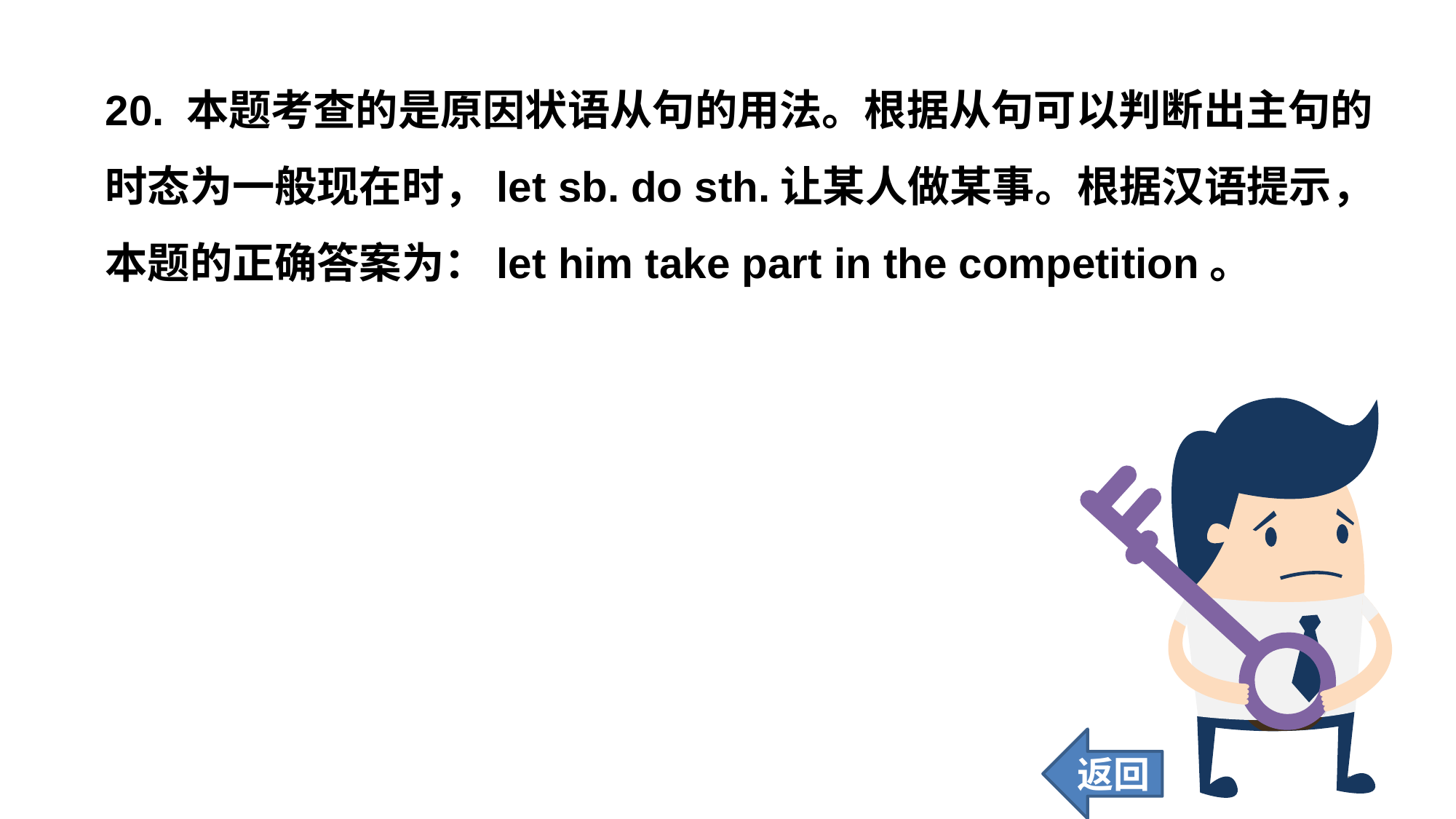

20. 本题考查的是原因状语从句的用法。根据从句可以判断出主句的时态为一般现在时，let sb. do sth.让某人做某事。根据汉语提示，本题的正确答案为：let him take part in the competition。

返回
164